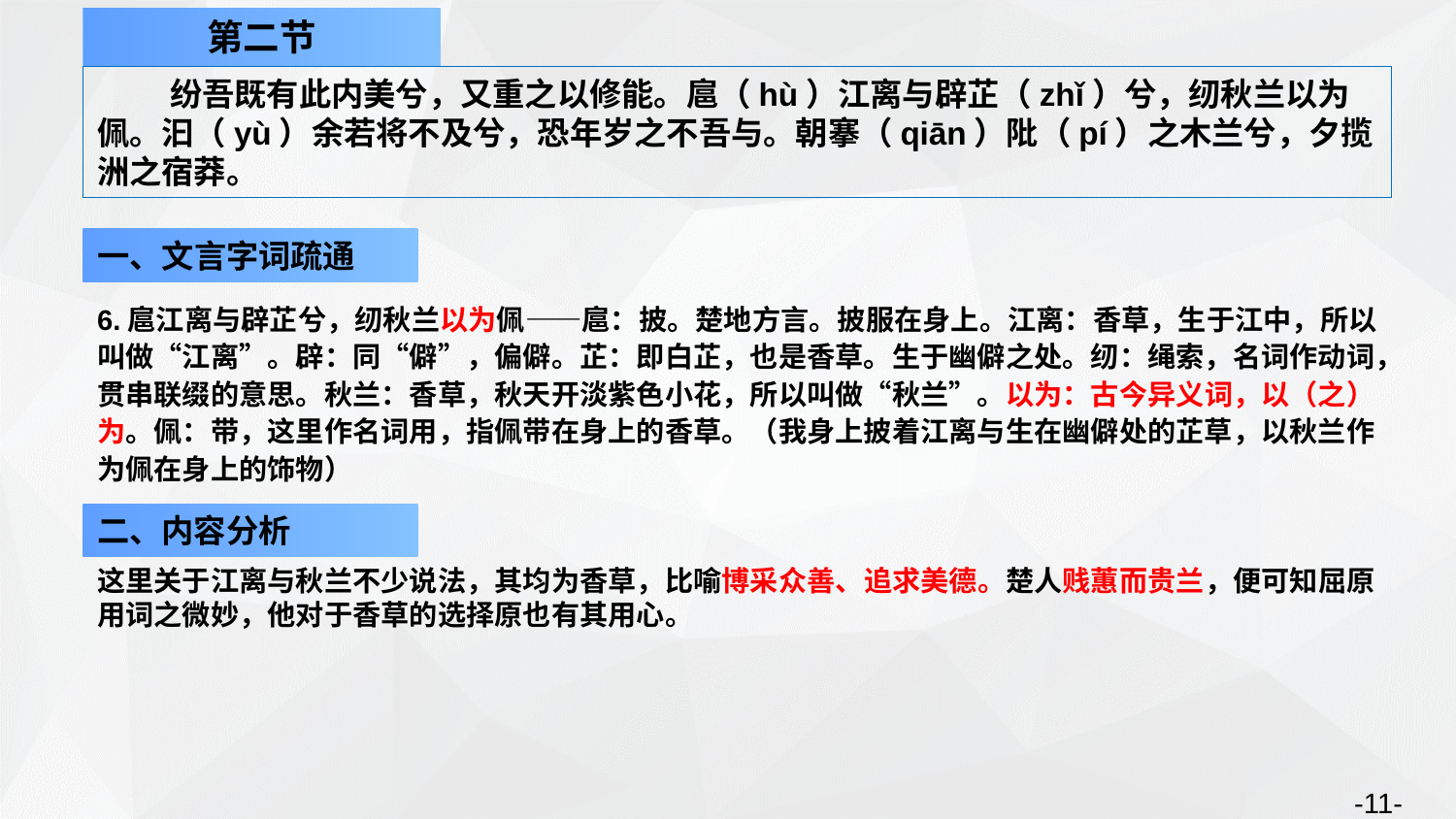

第二节
纷吾既有此内美兮，又重之以修能。扈（hù）江离与辟芷（zhǐ）兮，纫秋兰以为佩。汩（yù）余若将不及兮，恐年岁之不吾与。朝搴（qiān）阰（pí）之木兰兮，夕揽洲之宿莽。
一、文言字词疏通
6.扈江离与辟芷兮，纫秋兰以为佩——扈：披。楚地方言。披服在身上。江离：香草，生于江中，所以叫做“江离”。辟：同“僻”，偏僻。芷：即白芷，也是香草。生于幽僻之处。纫：绳索，名词作动词，贯串联缀的意思。秋兰：香草，秋天开淡紫色小花，所以叫做“秋兰”。以为：古今异义词，以（之）为。佩：带，这里作名词用，指佩带在身上的香草。（我身上披着江离与生在幽僻处的芷草，以秋兰作为佩在身上的饰物）
二、内容分析
这里关于江离与秋兰不少说法，其均为香草，比喻博采众善、追求美德。楚人贱蕙而贵兰，便可知屈原用词之微妙，他对于香草的选择原也有其用心。
-11-